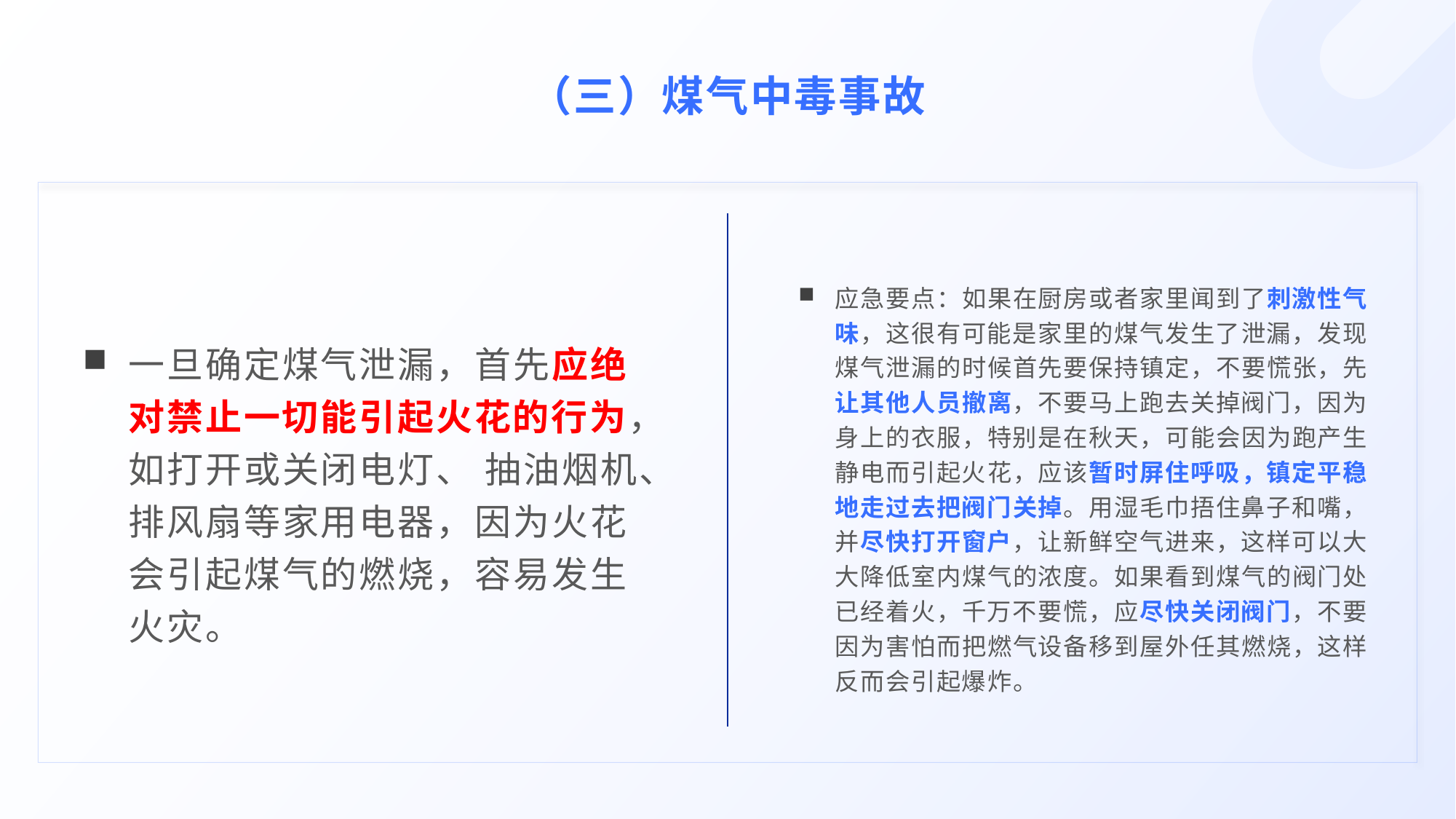

（三）煤气中毒事故

应急要点：如果在厨房或者家里闻到了刺激性气味，这很有可能是家里的煤气发生了泄漏，发现煤气泄漏的时候首先要保持镇定，不要慌张，先让其他人员撤离，不要马上跑去关掉阀门，因为身上的衣服，特别是在秋天，可能会因为跑产生静电而引起火花，应该暂时屏住呼吸，镇定平稳地走过去把阀门关掉。用湿毛巾捂住鼻子和嘴，并尽快打开窗户，让新鲜空气进来，这样可以大大降低室内煤气的浓度。如果看到煤气的阀门处 已经着火，千万不要慌，应尽快关闭阀门，不要因为害怕而把燃气设备移到屋外任其燃烧，这样反而会引起爆炸。
一旦确定煤气泄漏，首先应绝对禁止一切能引起火花的行为，如打开或关闭电灯、 抽油烟机、排风扇等家用电器，因为火花会引起煤气的燃烧，容易发生火灾。